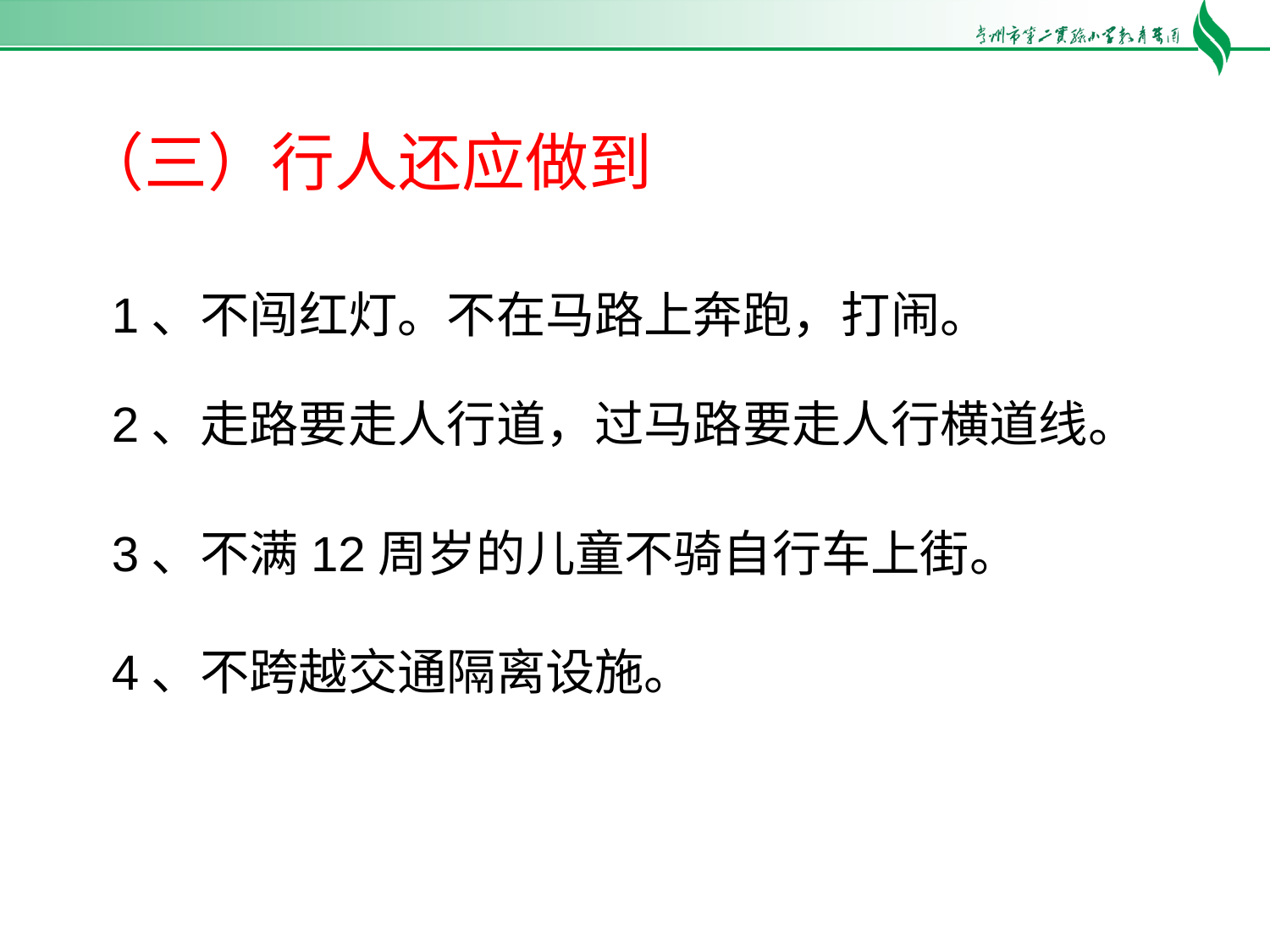

（三）行人还应做到
1、不闯红灯。不在马路上奔跑，打闹。
2、走路要走人行道，过马路要走人行横道线。
3、不满12周岁的儿童不骑自行车上街。
4、不跨越交通隔离设施。